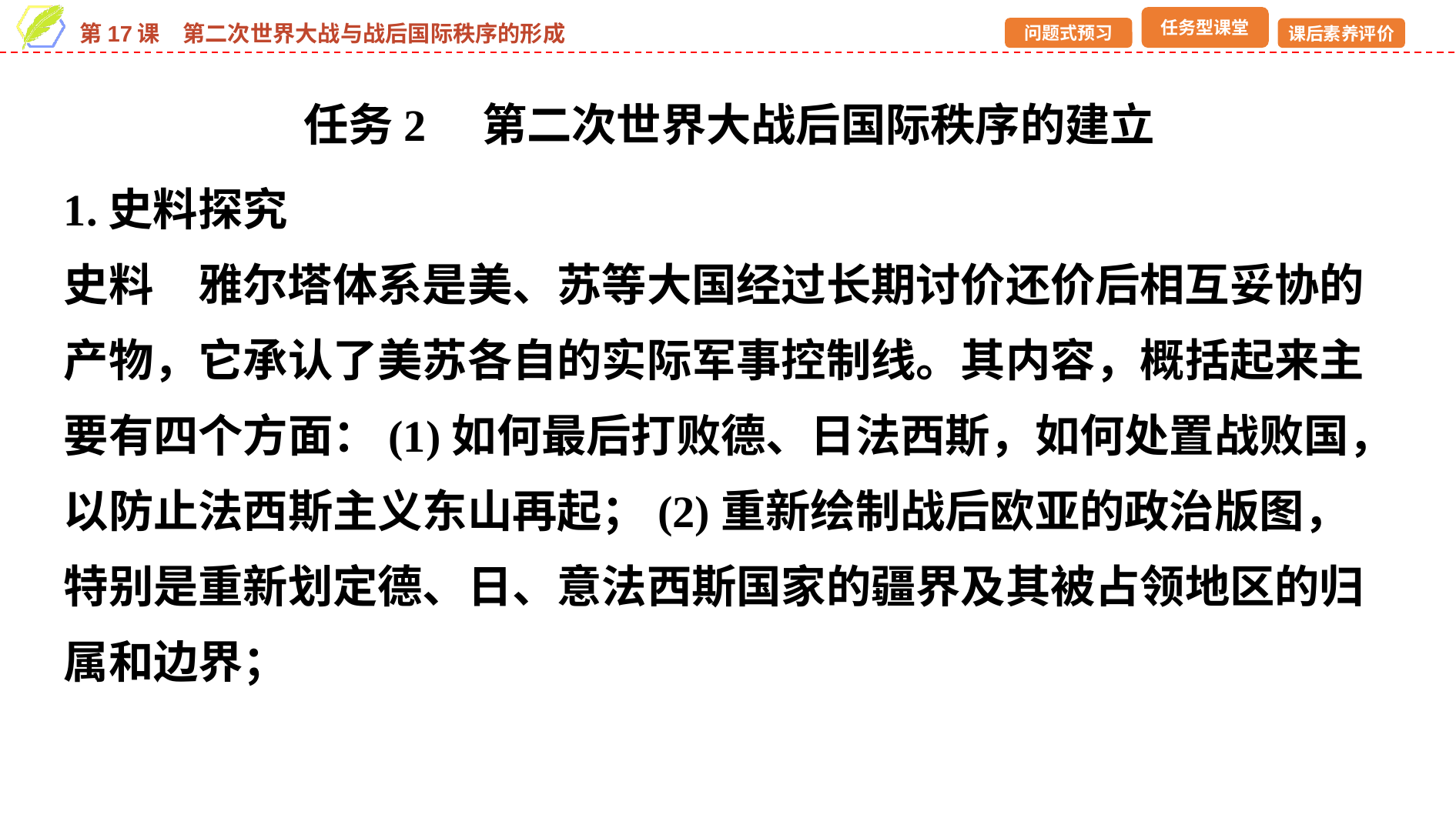

任务2　第二次世界大战后国际秩序的建立
1.史料探究
史料　雅尔塔体系是美、苏等大国经过长期讨价还价后相互妥协的产物，它承认了美苏各自的实际军事控制线。其内容，概括起来主要有四个方面：(1)如何最后打败德、日法西斯，如何处置战败国，以防止法西斯主义东山再起；(2)重新绘制战后欧亚的政治版图，特别是重新划定德、日、意法西斯国家的疆界及其被占领地区的归属和边界；